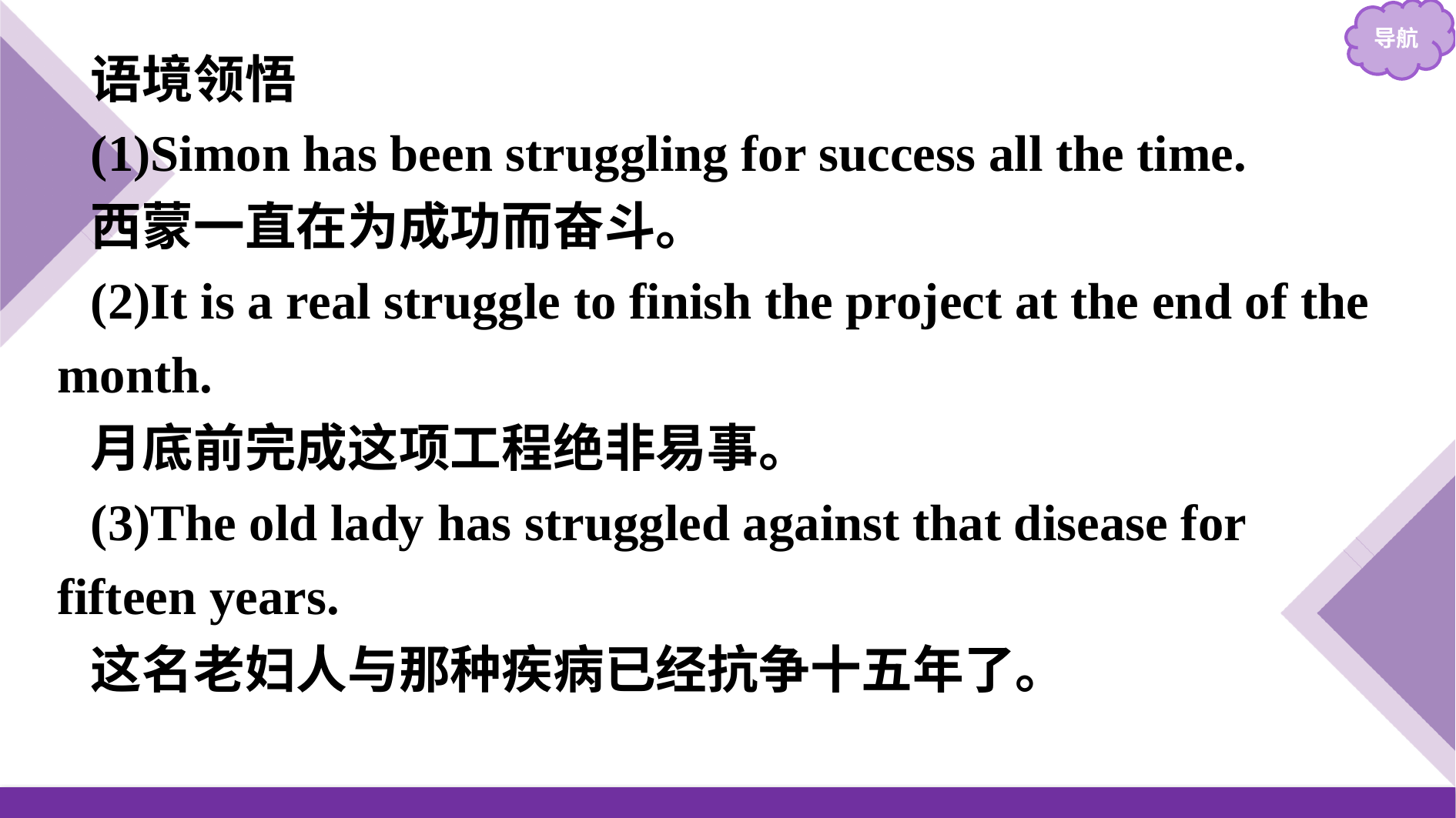

语境领悟
(1)Simon has been struggling for success all the time.
西蒙一直在为成功而奋斗。
(2)It is a real struggle to finish the project at the end of the month.
月底前完成这项工程绝非易事。
(3)The old lady has struggled against that disease for fifteen years.
这名老妇人与那种疾病已经抗争十五年了。